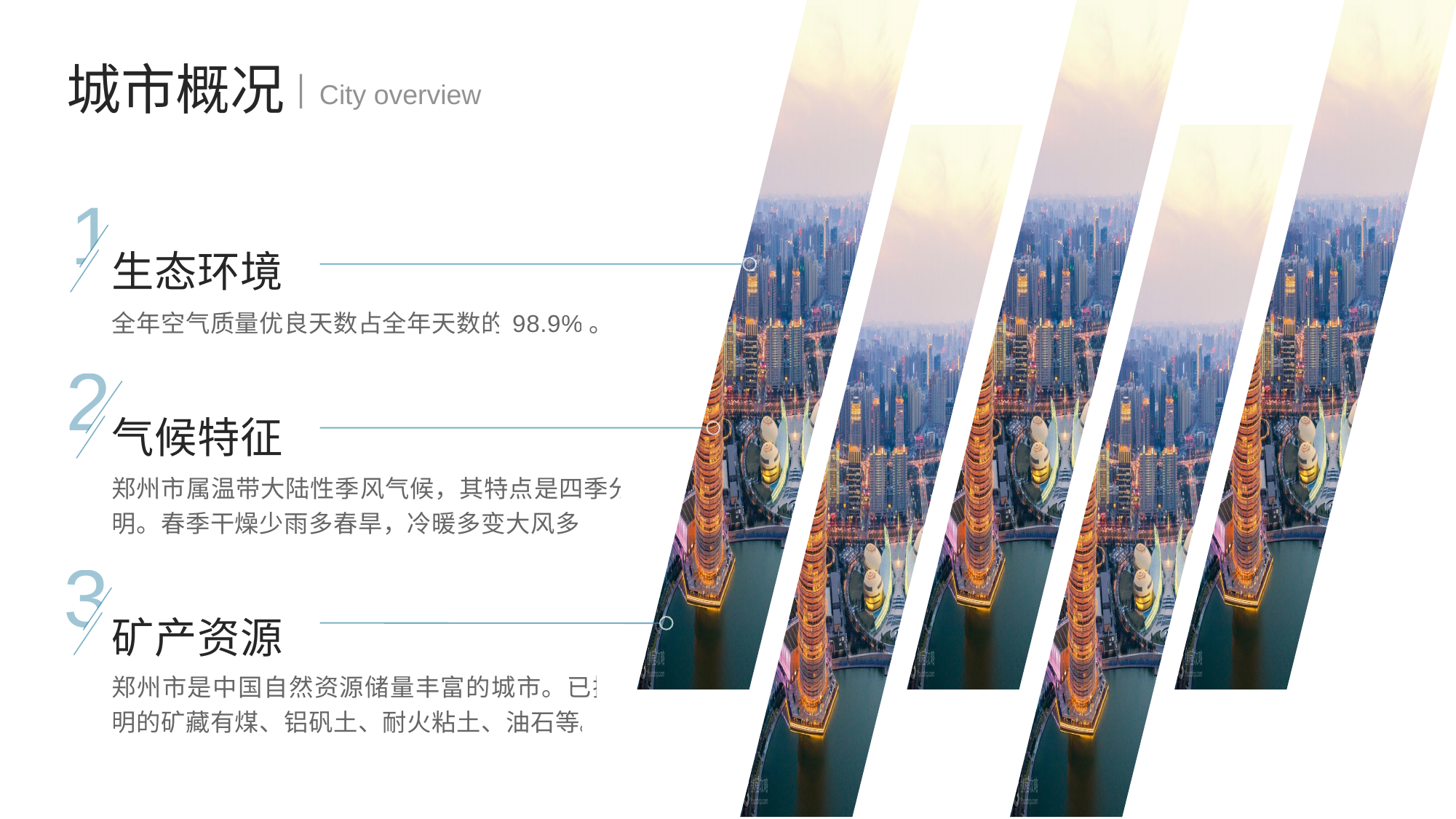

城市概况
City overview
1

生态环境
全年空气质量优良天数占全年天数的98.9%。
2

气候特征
郑州市属温带大陆性季风气候，其特点是四季分明。春季干燥少雨多春旱，冷暖多变大风多；

3

矿产资源
郑州市是中国自然资源储量丰富的城市。已探明的矿藏有煤、铝矾土、耐火粘土、油石等。